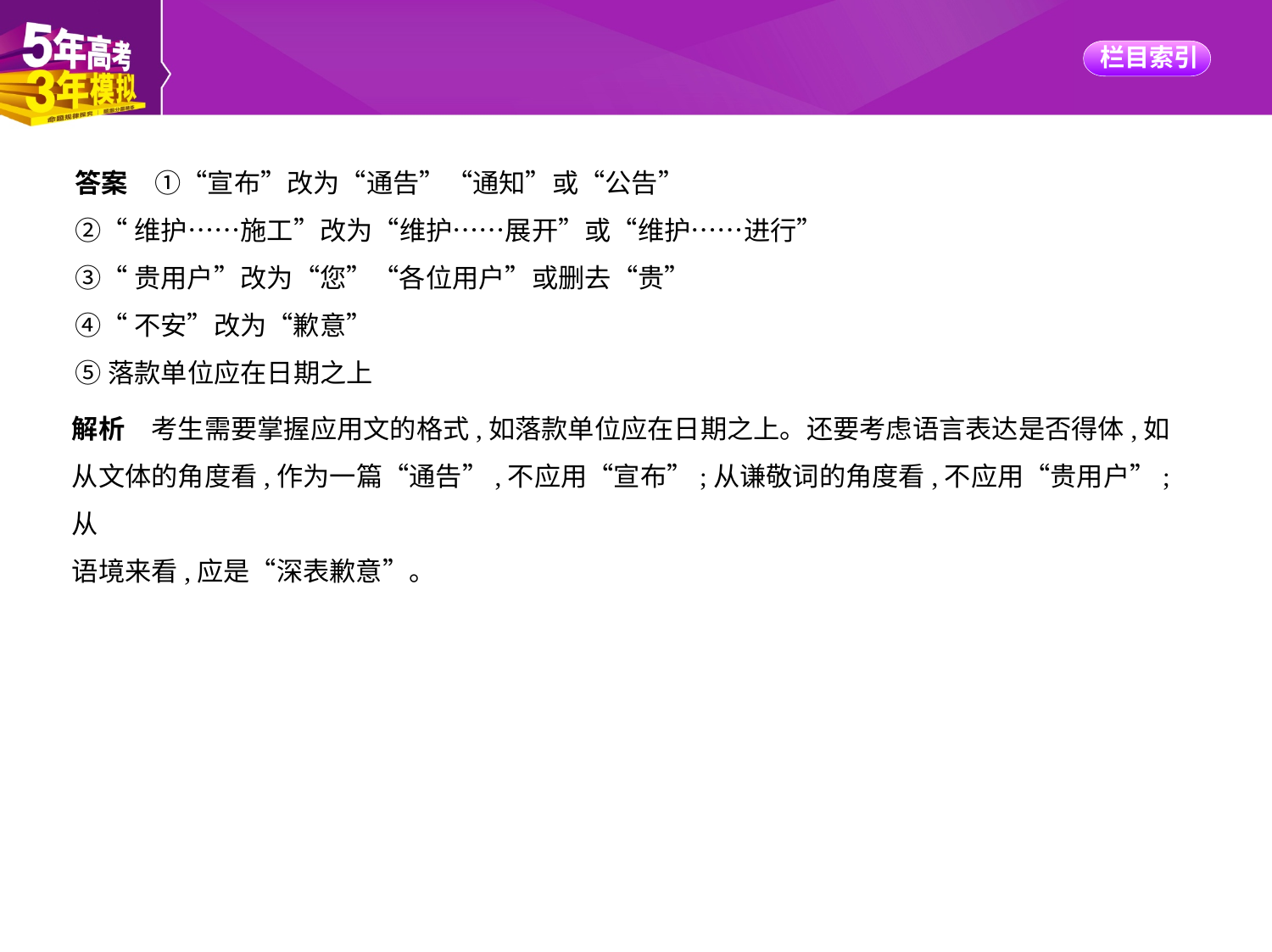

答案　①“宣布”改为“通告”“通知”或“公告”
②“维护……施工”改为“维护……展开”或“维护……进行”
③“贵用户”改为“您”“各位用户”或删去“贵”
④“不安”改为“歉意”
⑤落款单位应在日期之上
解析　考生需要掌握应用文的格式,如落款单位应在日期之上。还要考虑语言表达是否得体,如
从文体的角度看,作为一篇“通告”,不应用“宣布”;从谦敬词的角度看,不应用“贵用户”;从
语境来看,应是“深表歉意”。